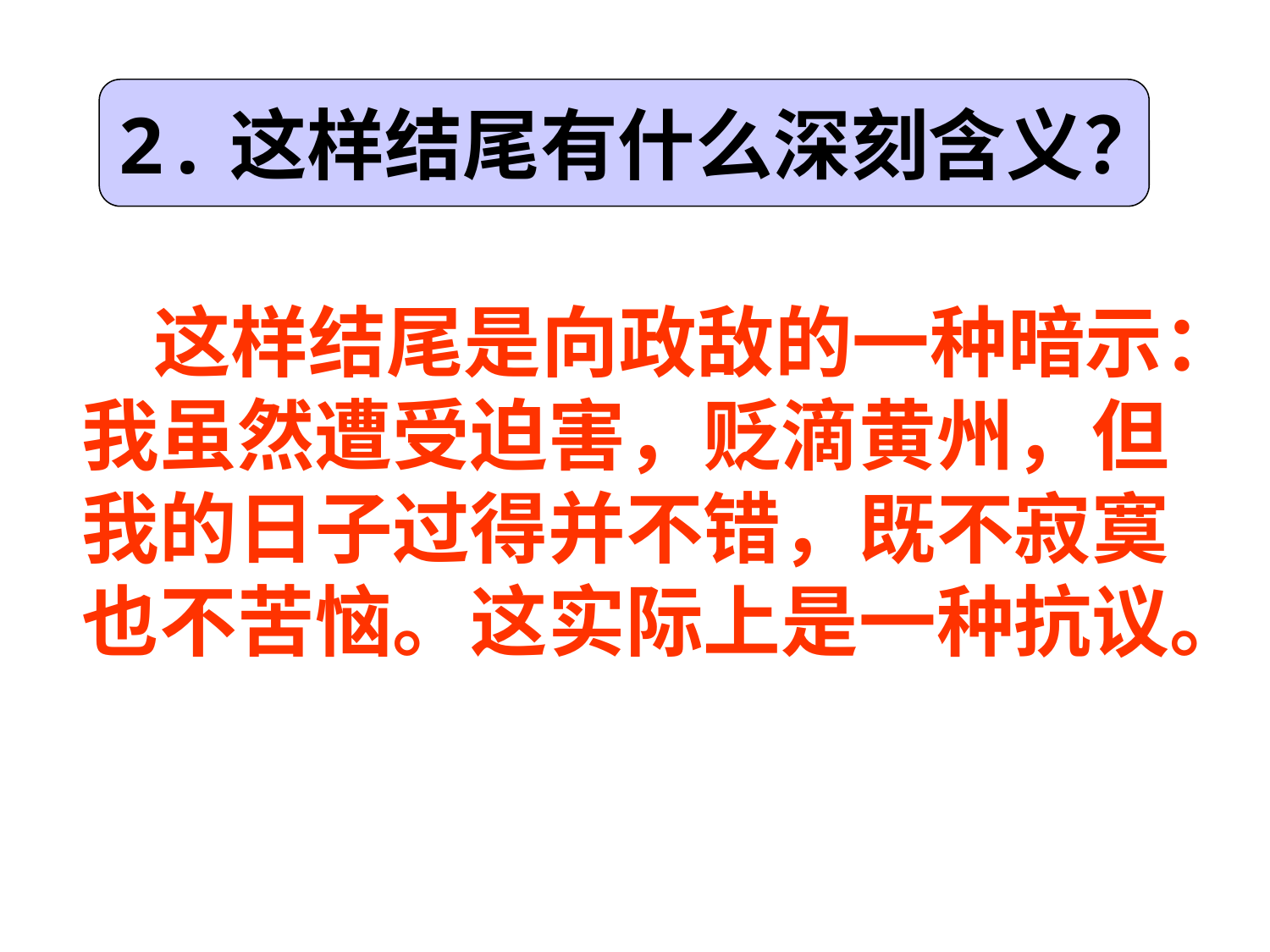

2.这样结尾有什么深刻含义？
   这样结尾是向政敌的一种暗示：我虽然遭受迫害，贬滴黄州，但我的日子过得并不错，既不寂寞也不苦恼。这实际上是一种抗议。